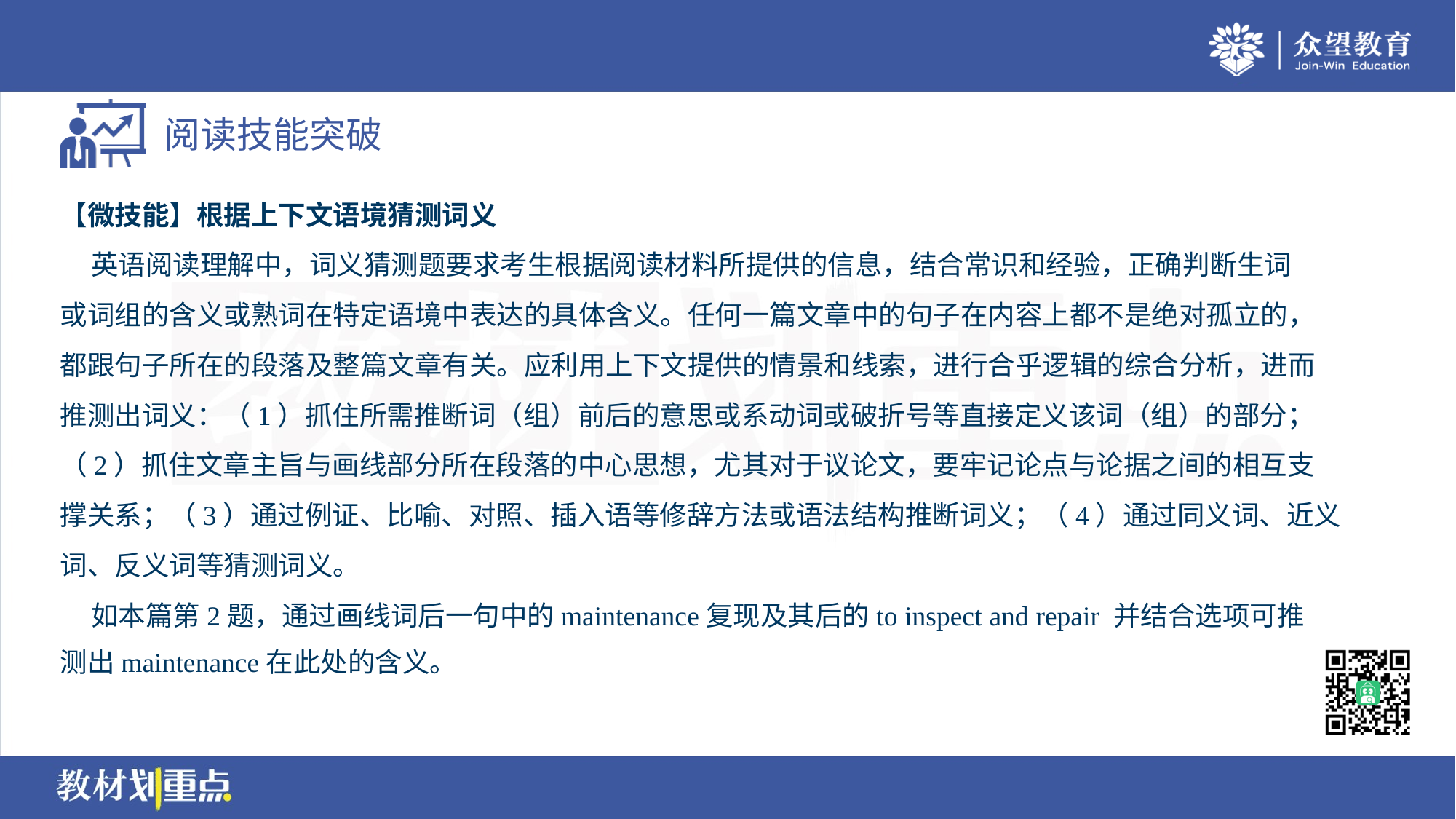

【微技能】根据上下文语境猜测词义
    英语阅读理解中，词义猜测题要求考生根据阅读材料所提供的信息，结合常识和经验，正确判断生词
或词组的含义或熟词在特定语境中表达的具体含义。任何一篇文章中的句子在内容上都不是绝对孤立的，
都跟句子所在的段落及整篇文章有关。应利用上下文提供的情景和线索，进行合乎逻辑的综合分析，进而
推测出词义：（1）抓住所需推断词（组）前后的意思或系动词或破折号等直接定义该词（组）的部分；
（2）抓住文章主旨与画线部分所在段落的中心思想，尤其对于议论文，要牢记论点与论据之间的相互支
撑关系；（3）通过例证、比喻、对照、插入语等修辞方法或语法结构推断词义；（4）通过同义词、近义
词、反义词等猜测词义。
    如本篇第2题，通过画线词后一句中的maintenance复现及其后的to inspect and repair 并结合选项可推
测出maintenance在此处的含义。